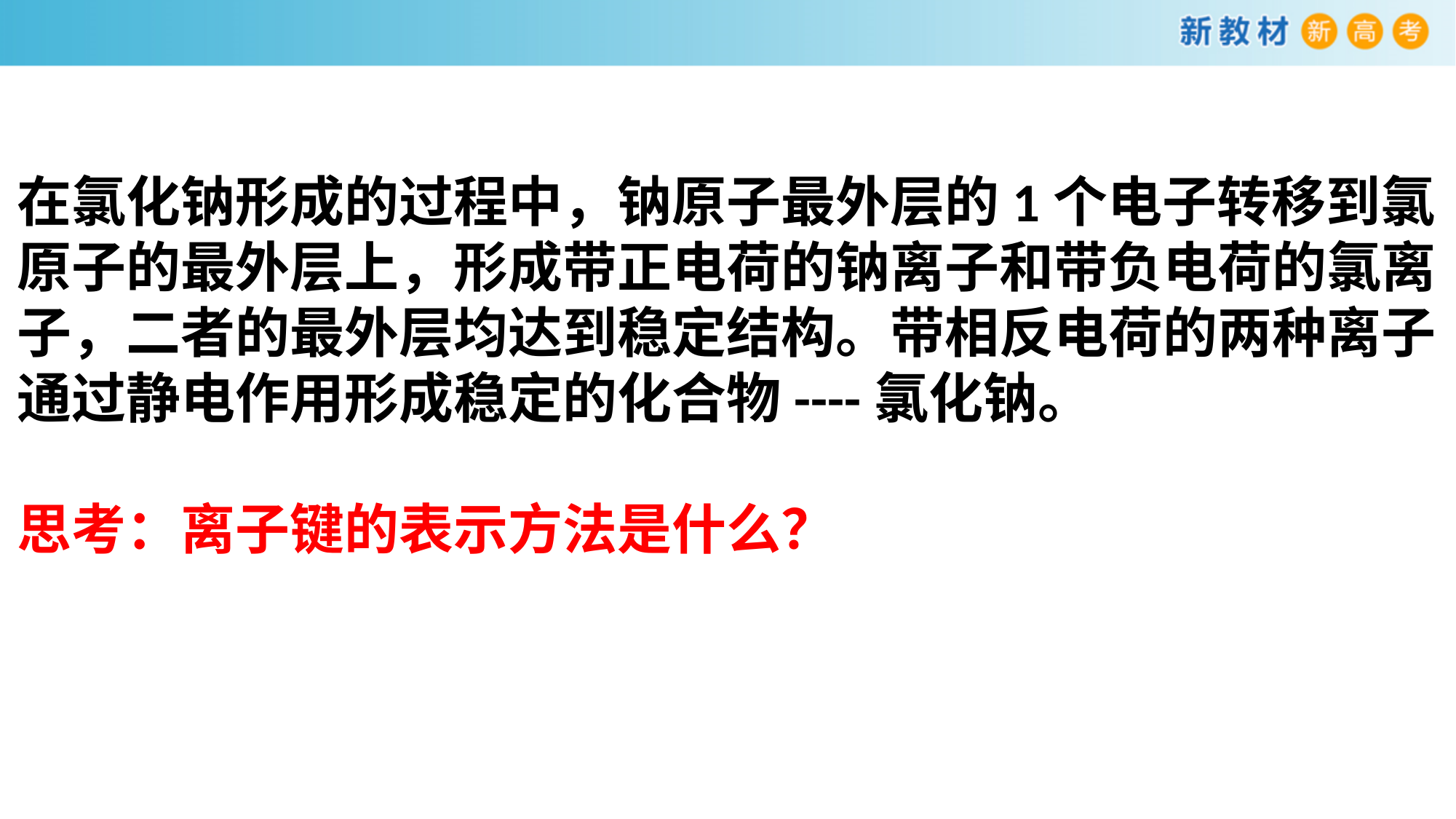

在氯化钠形成的过程中，钠原子最外层的1个电子转移到氯原子的最外层上，形成带正电荷的钠离子和带负电荷的氯离子，二者的最外层均达到稳定结构。带相反电荷的两种离子通过静电作用形成稳定的化合物----氯化钠。

思考：离子键的表示方法是什么？